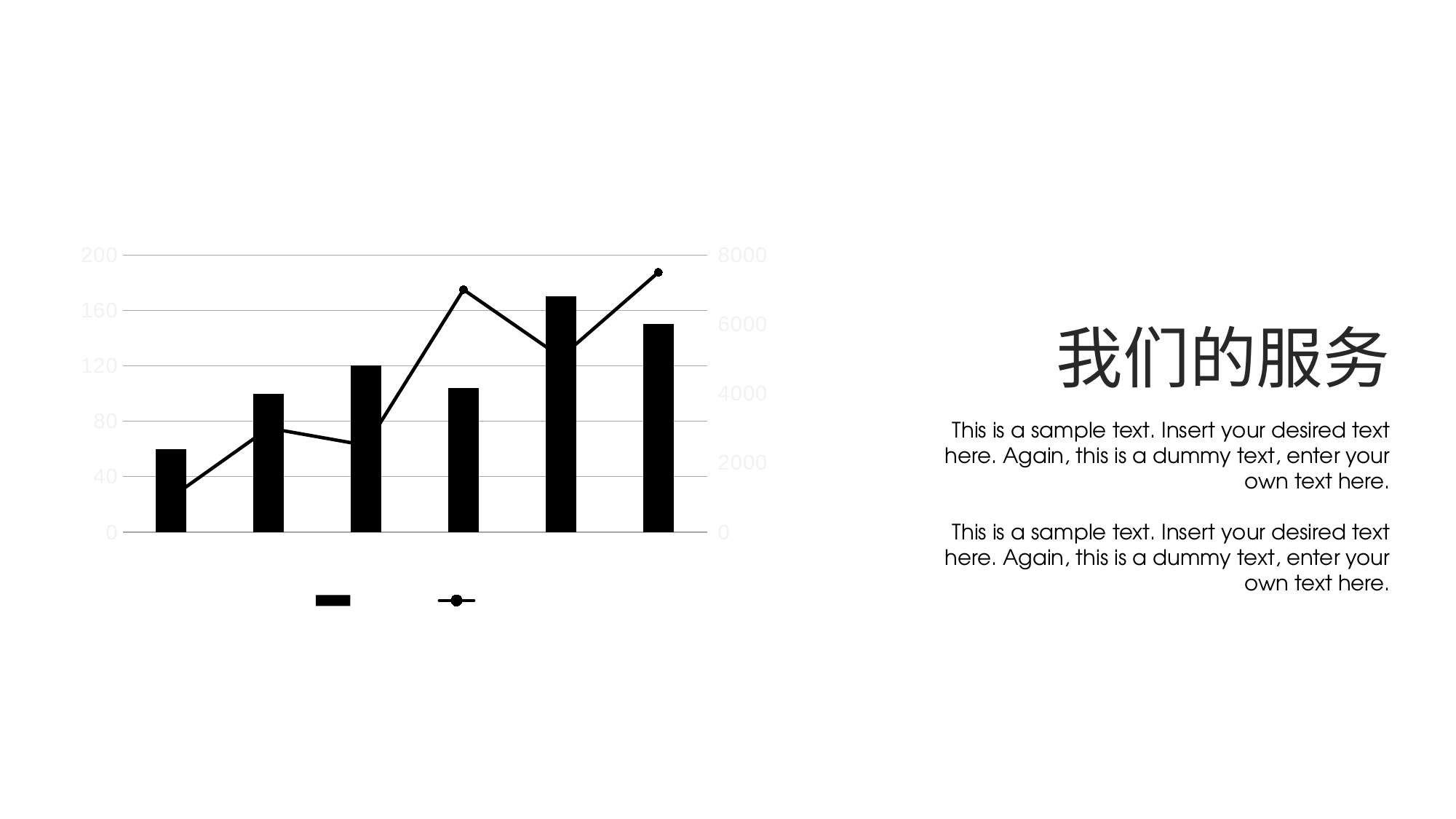

### Chart

| Category | 销售单价 | 交易额 |
|---|---|---|
| 1月 | 60.0 | 1000.0 |
| 2月 | 100.0 | 3000.0 |
| 3月 | 120.0 | 2500.0 |
| 4月 | 104.0 | 7000.0 |
| 5月 | 170.0 | 5050.0 |
| 6月 | 150.0 | 7500.0 |
我们的服务
This is a sample text. Insert your desired text here. Again, this is a dummy text, enter your own text here.

This is a sample text. Insert your desired text here. Again, this is a dummy text, enter your own text here.